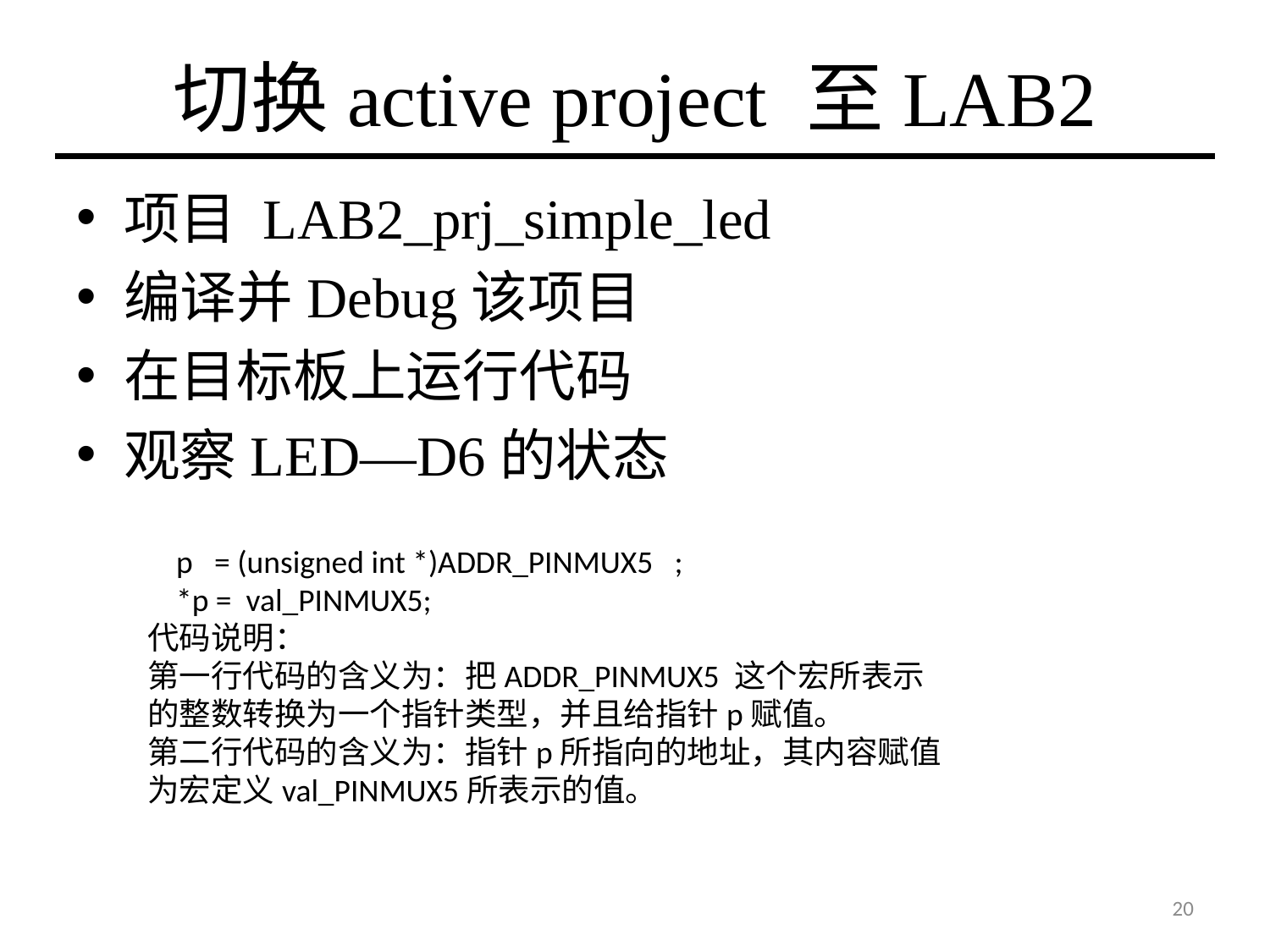

# 切换active project 至LAB2
项目 LAB2_prj_simple_led
编译并Debug该项目
在目标板上运行代码
观察LED—D6的状态
    p   = (unsigned int *)ADDR_PINMUX5   ;
    *p =  val_PINMUX5;
代码说明：
第一行代码的含义为：把ADDR_PINMUX5 这个宏所表示的整数转换为一个指针类型，并且给指针p赋值。
第二行代码的含义为：指针p所指向的地址，其内容赋值为宏定义val_PINMUX5所表示的值。

20